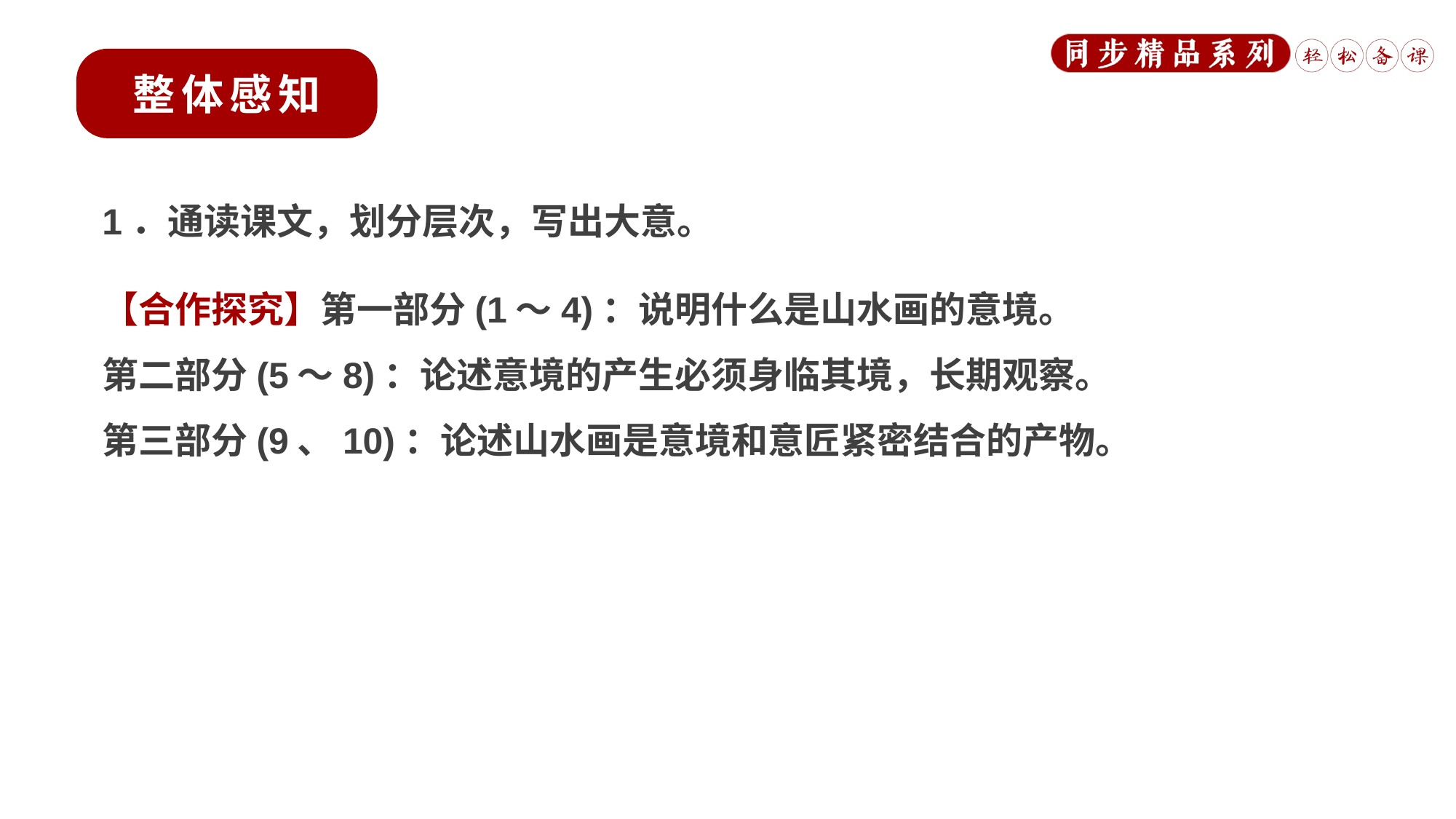

1．通读课文，划分层次，写出大意。
【合作探究】第一部分(1～4)：说明什么是山水画的意境。
第二部分(5～8)：论述意境的产生必须身临其境，长期观察。
第三部分(9、10)：论述山水画是意境和意匠紧密结合的产物。